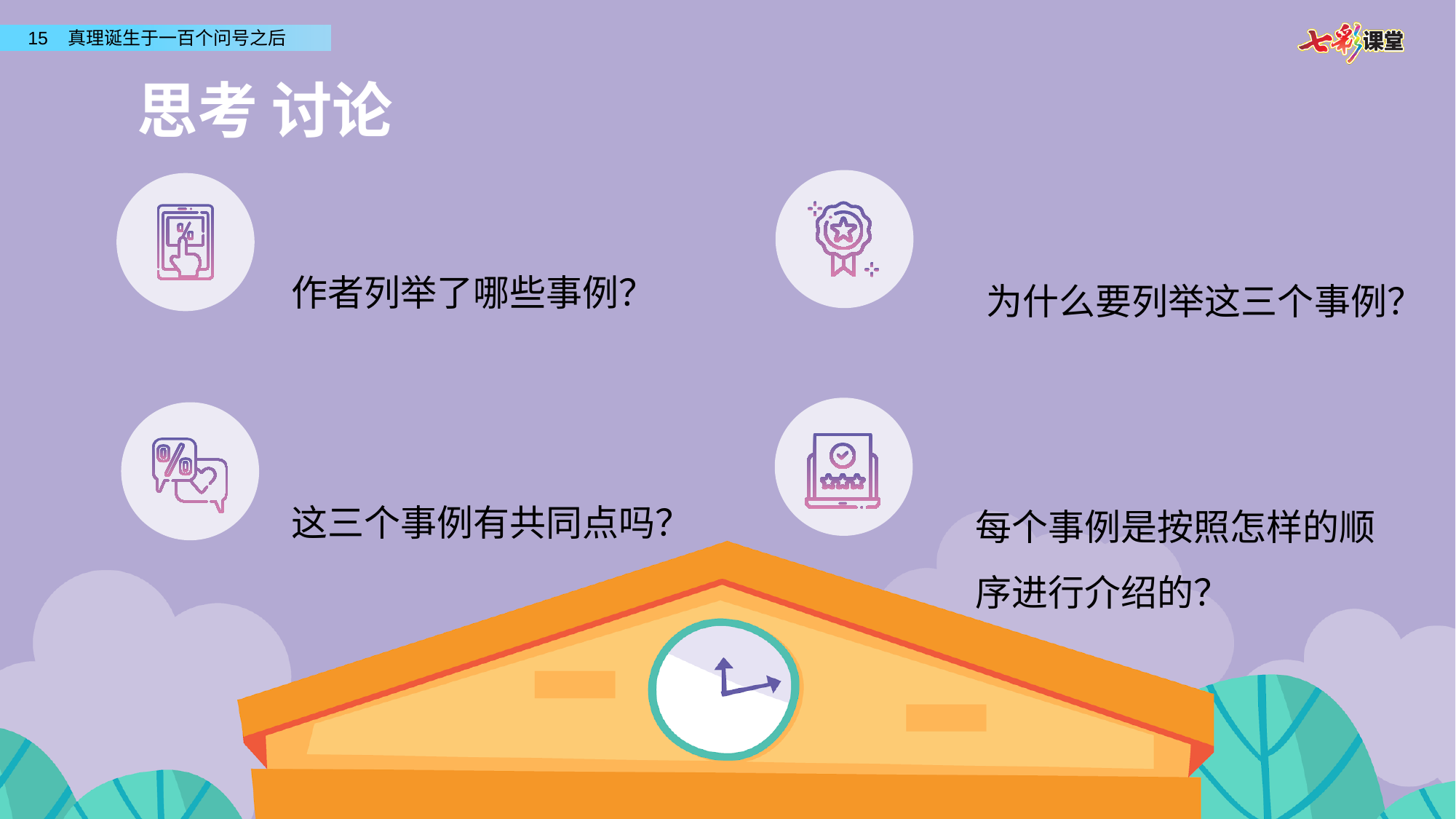

思考 讨论

作者列举了哪些事例？

这三个事例有共同点吗？
为什么要列举这三个事例？

每个事例是按照怎样的顺序进行介绍的？